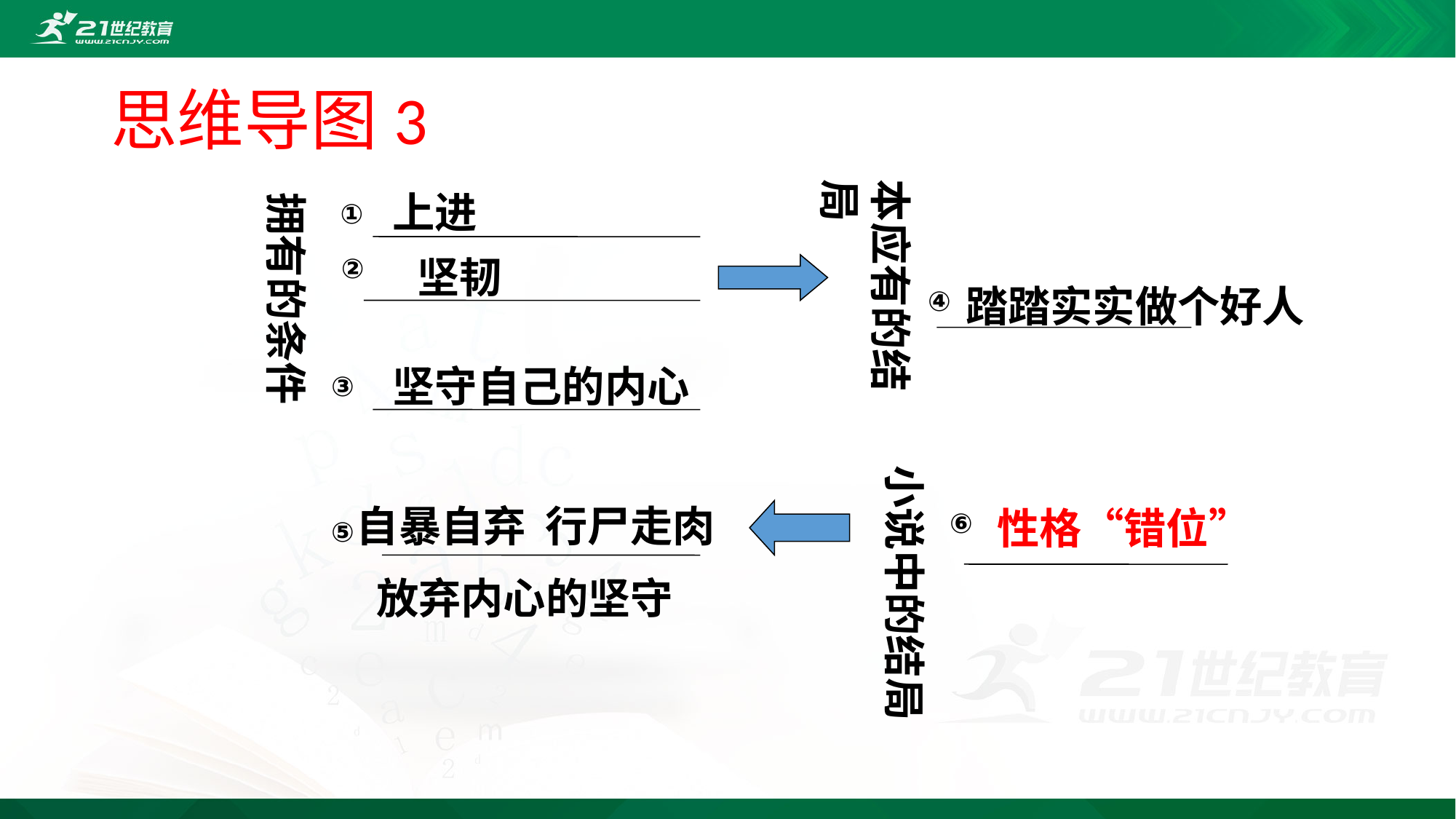

# 思维导图3
本应有的结局
上进

拥有的条件
①

   坚韧
②

踏踏实实做个好人
④

坚守自己的内心
③

小说中的结局
自暴自弃  行尸走肉
 放弃内心的坚守
性格“错位”

⑥
⑤